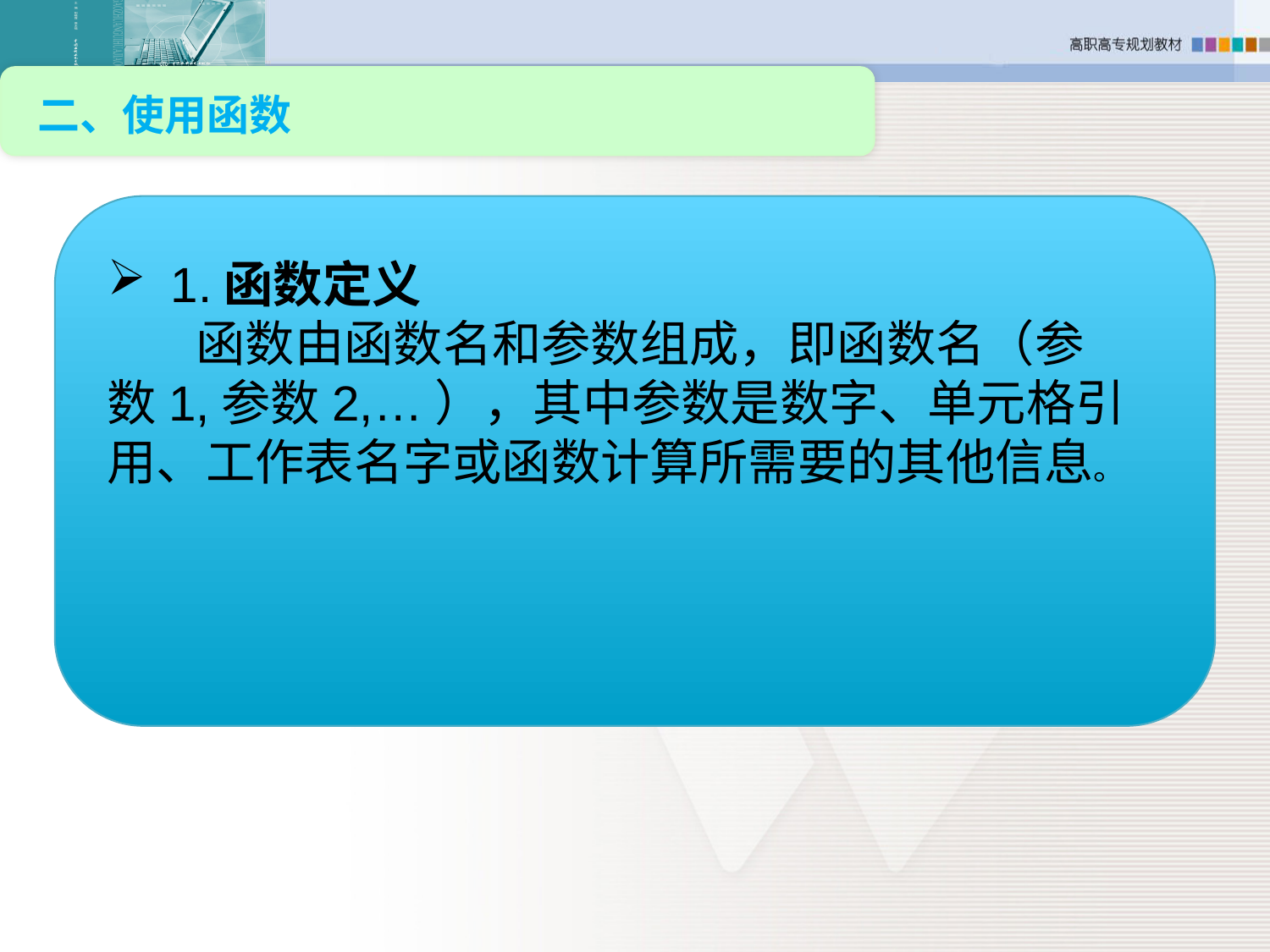

二、使用函数

1.函数定义
       函数由函数名和参数组成，即函数名（参数1,参数2,…），其中参数是数字、单元格引用、工作表名字或函数计算所需要的其他信息。